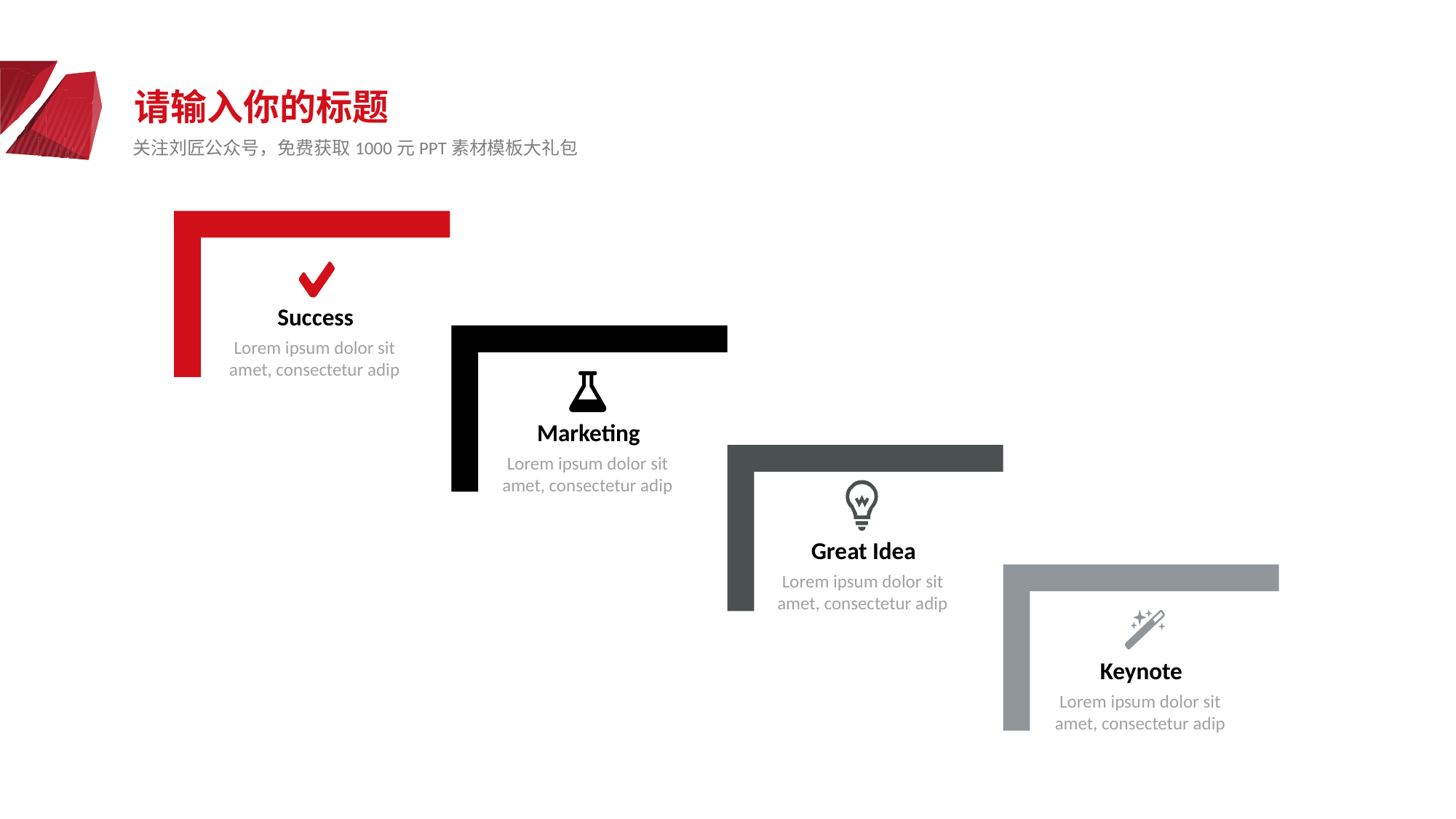

请输入你的标题
关注刘匠公众号，免费获取1000元PPT素材模板大礼包

Success
Lorem ipsum dolor sit amet, consectetur adip

Marketing
Lorem ipsum dolor sit amet, consectetur adip

Great Idea
Lorem ipsum dolor sit amet, consectetur adip

Keynote
Lorem ipsum dolor sit amet, consectetur adip